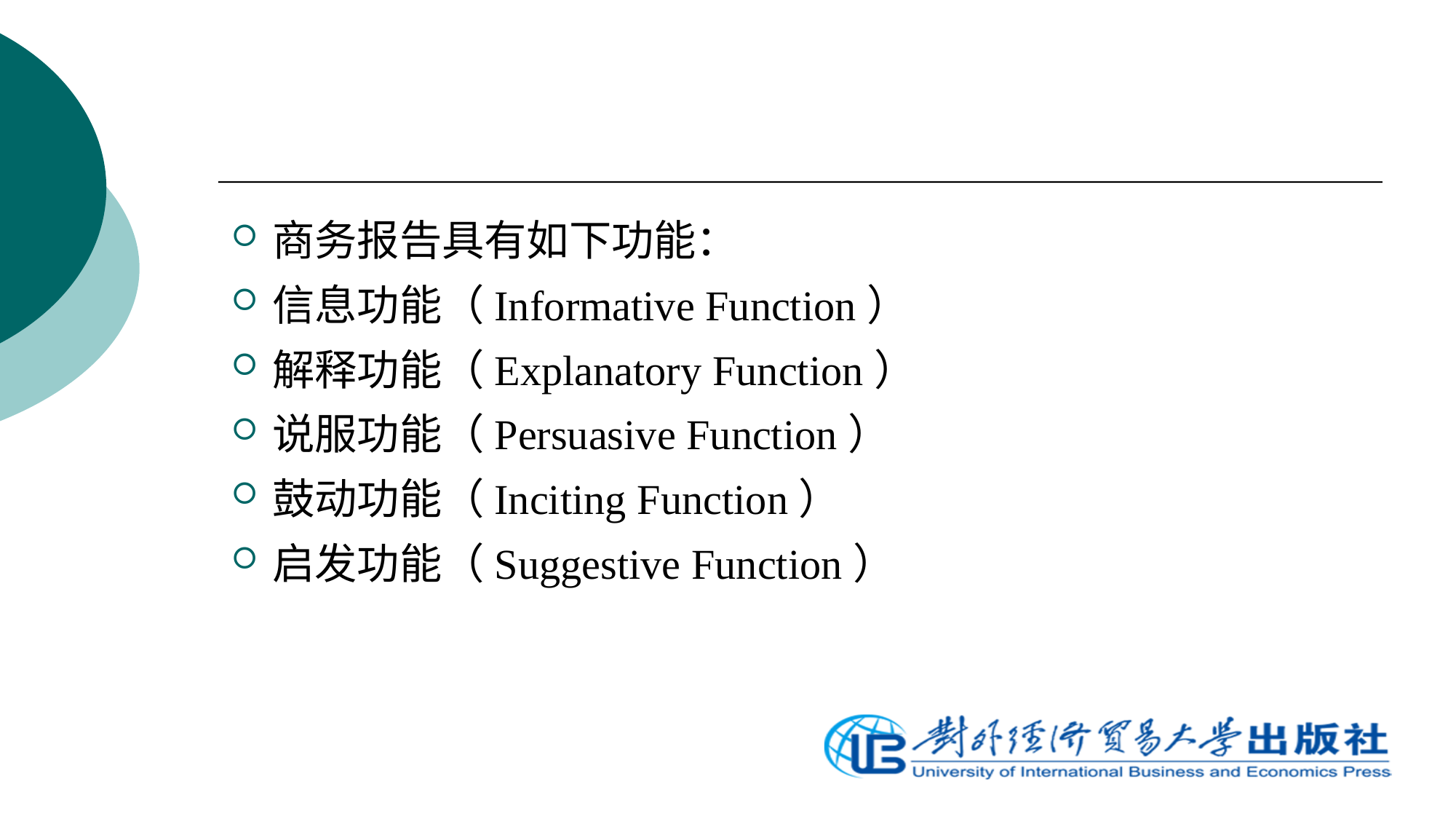

商务报告具有如下功能：
信息功能（Informative Function）
解释功能（Explanatory Function）
说服功能（Persuasive Function）
鼓动功能（Inciting Function）
启发功能（Suggestive Function）